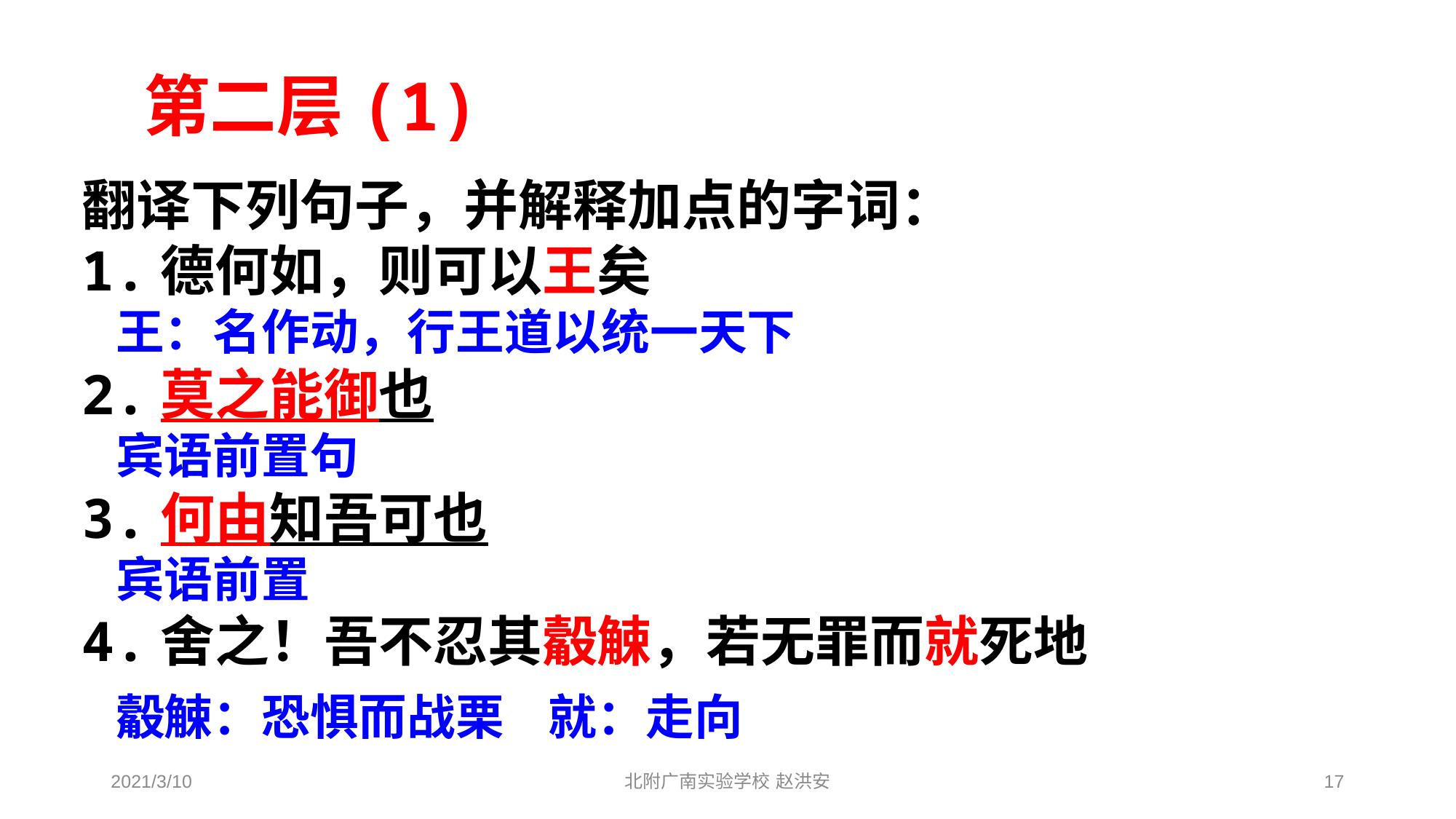

第二层(1)
翻译下列句子，并解释加点的字词：
1.德何如，则可以王矣
  王：名作动，行王道以统一天下
2.莫之能御也
  宾语前置句
3.何由知吾可也
  宾语前置
4.舍之！吾不忍其觳觫，若无罪而就死地
  觳觫：恐惧而战栗    就：走向
2021/3/10
北附广南实验学校 赵洪安
17